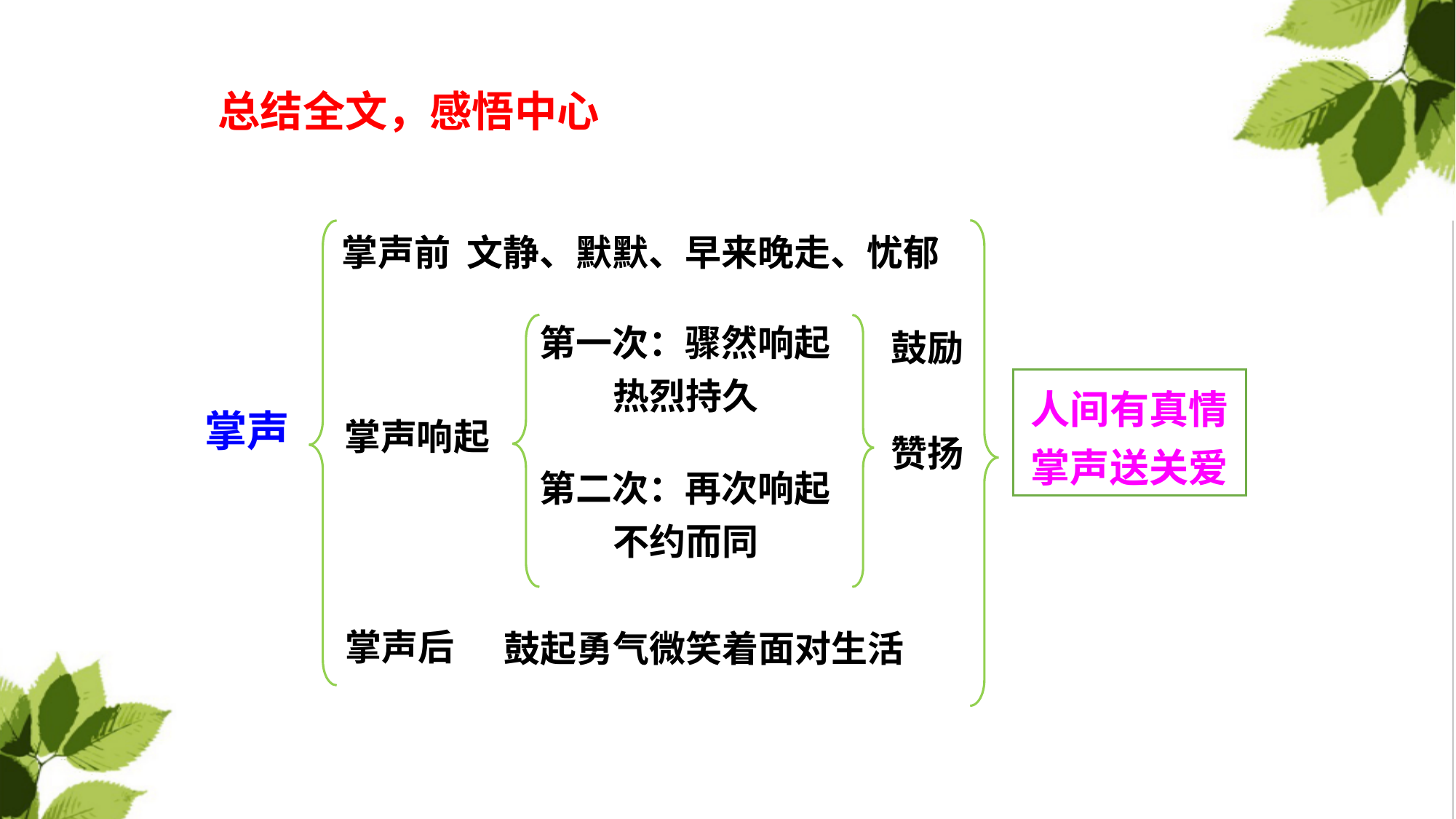

总结全文，感悟中心
掌声前  文静、默默、早来晚走、忧郁

第一次：骤然响起
        热烈持久
鼓励

赞扬

人间有真情
掌声送关爱
掌声响起
掌声
第二次：再次响起
        不约而同
掌声后
鼓起勇气微笑着面对生活